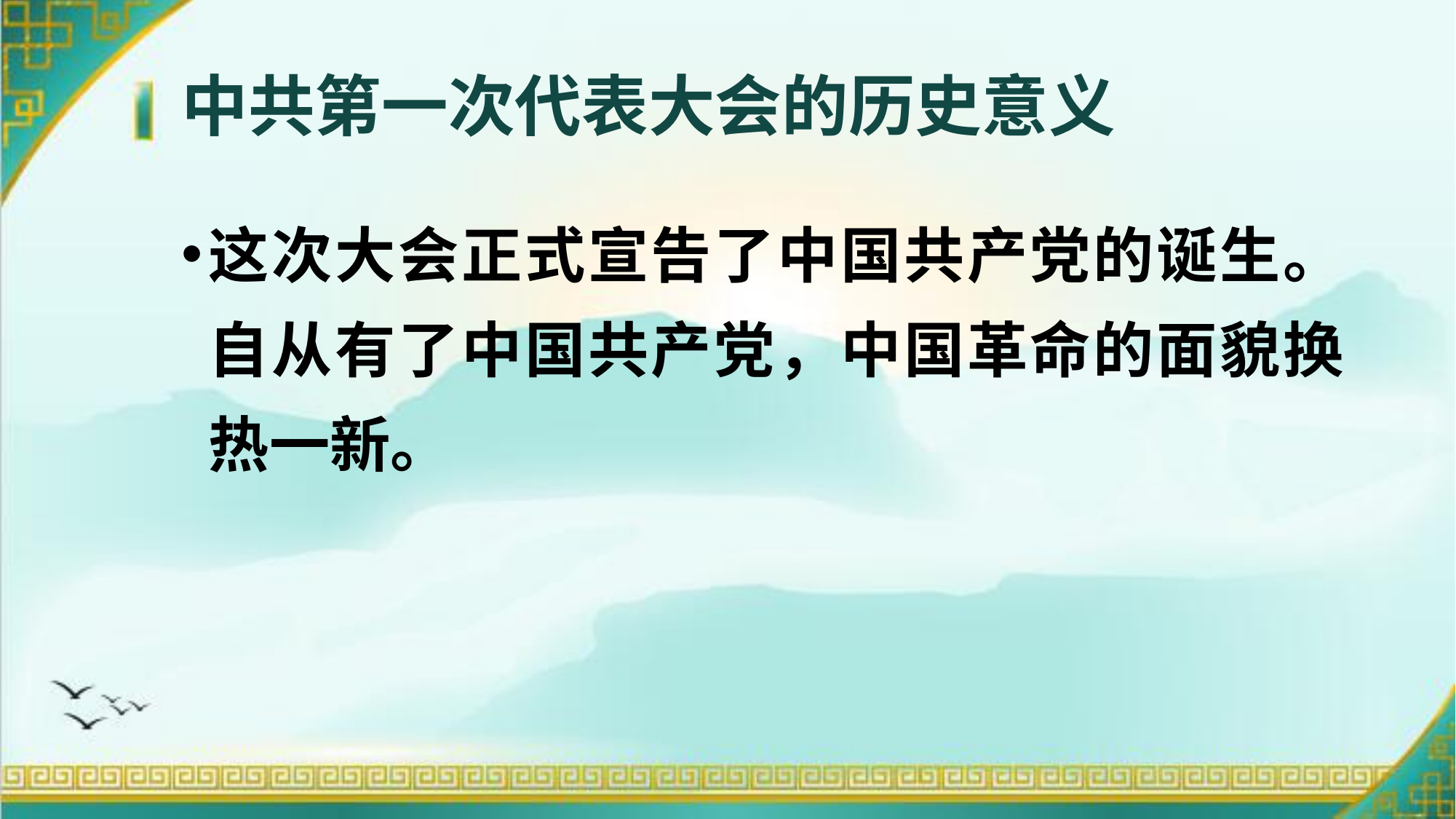

# 中共第一次代表大会的历史意义
这次大会正式宣告了中国共产党的诞生。自从有了中国共产党，中国革命的面貌换热一新。